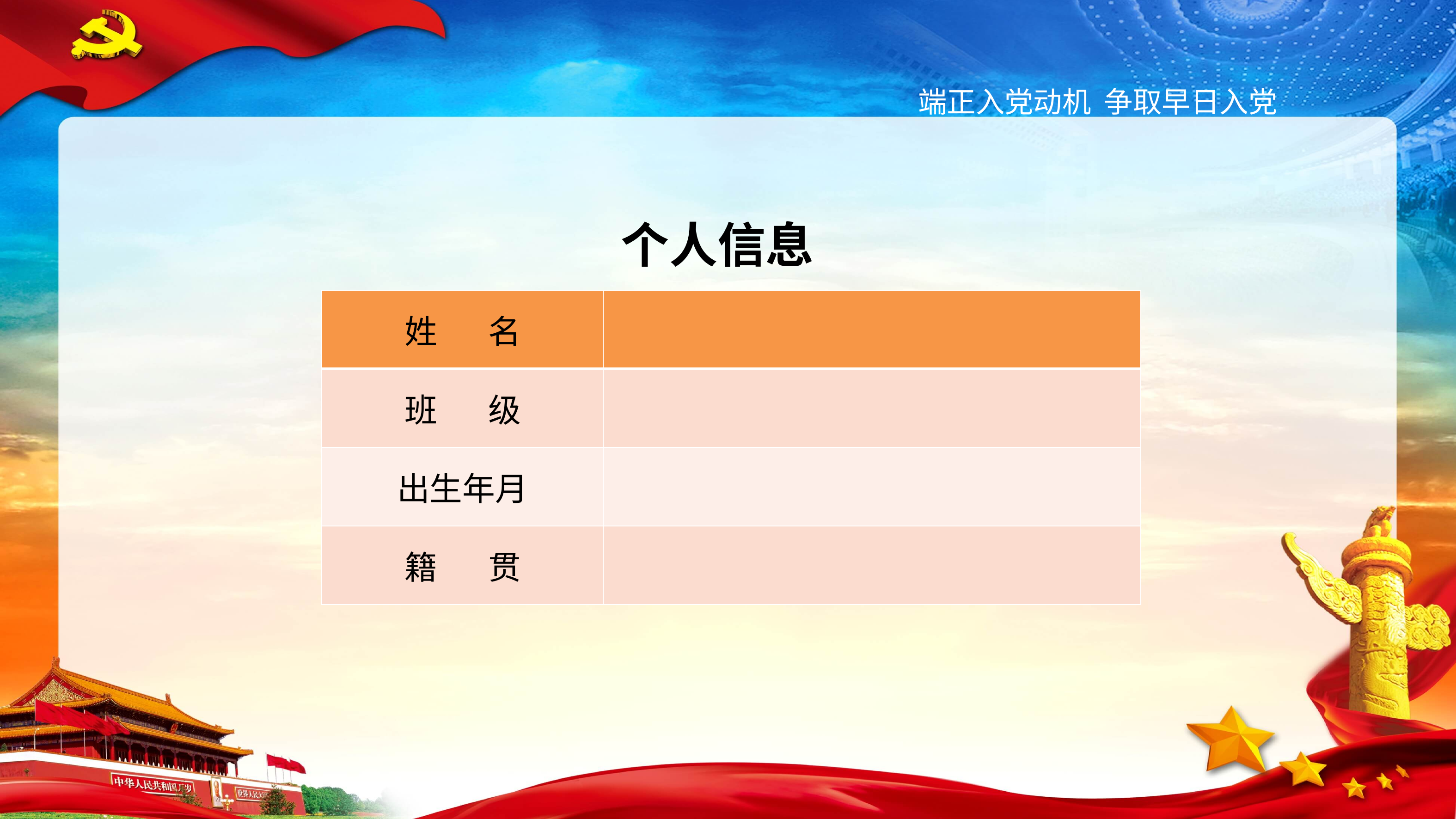

端正入党动机  争取早日入党
个人信息
| 姓 名 |  |
| --- | --- |
| 班 级 |  |
| 出生年月 |  |
| 籍 贯 |  |